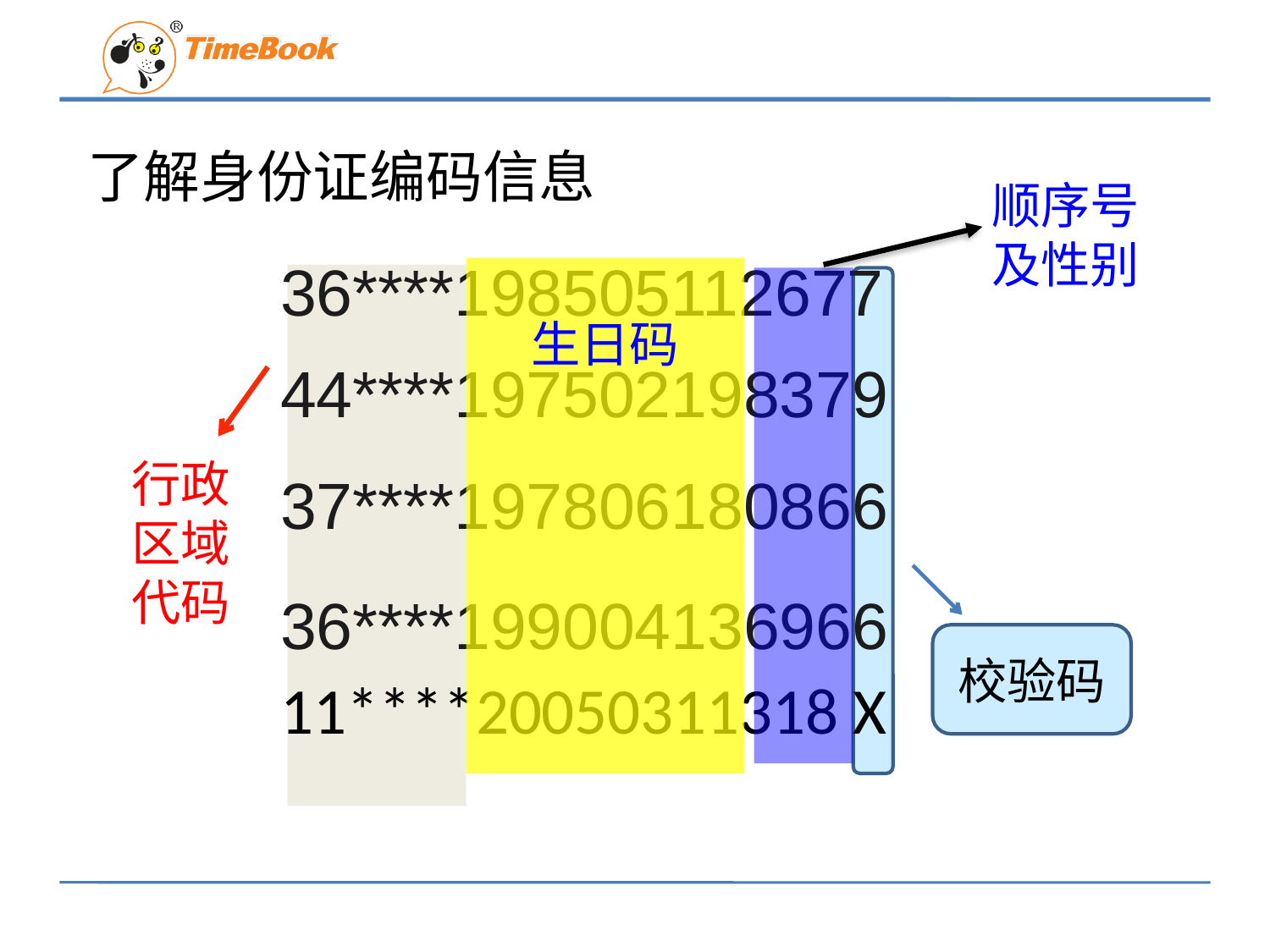

了解身份证编码信息
顺序号及性别

36****198505112677
44****197502198379
37****197806180866
36****199004136966
11****20050311318 X

生日码
行政区域代码
校验码